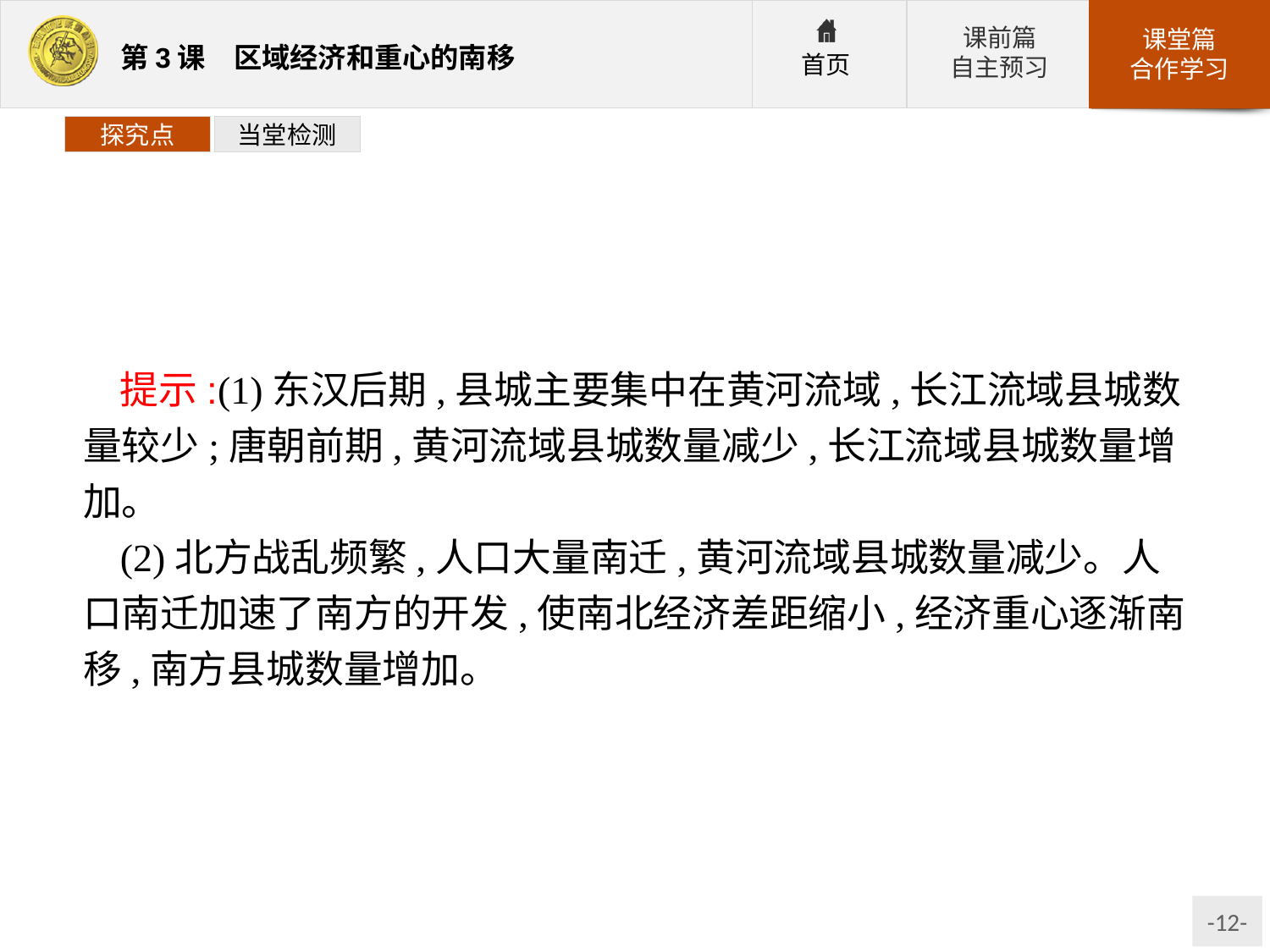

探究点
当堂检测
提示:(1)东汉后期,县城主要集中在黄河流域,长江流域县城数量较少;唐朝前期,黄河流域县城数量减少,长江流域县城数量增加。
(2)北方战乱频繁,人口大量南迁,黄河流域县城数量减少。人口南迁加速了南方的开发,使南北经济差距缩小,经济重心逐渐南移,南方县城数量增加。